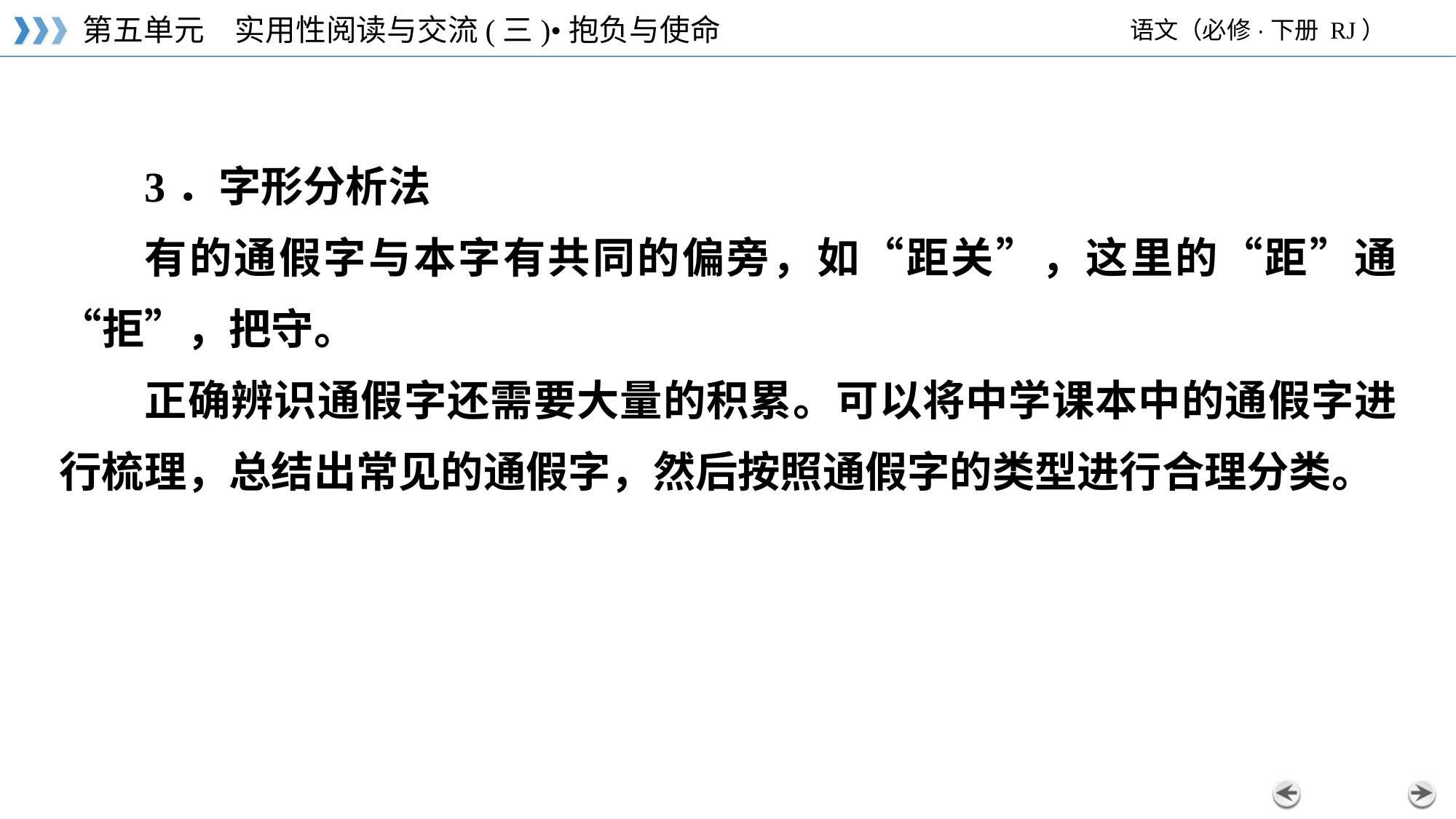

3．字形分析法
有的通假字与本字有共同的偏旁，如“距关”，这里的“距”通“拒”，把守。
正确辨识通假字还需要大量的积累。可以将中学课本中的通假字进行梳理，总结出常见的通假字，然后按照通假字的类型进行合理分类。